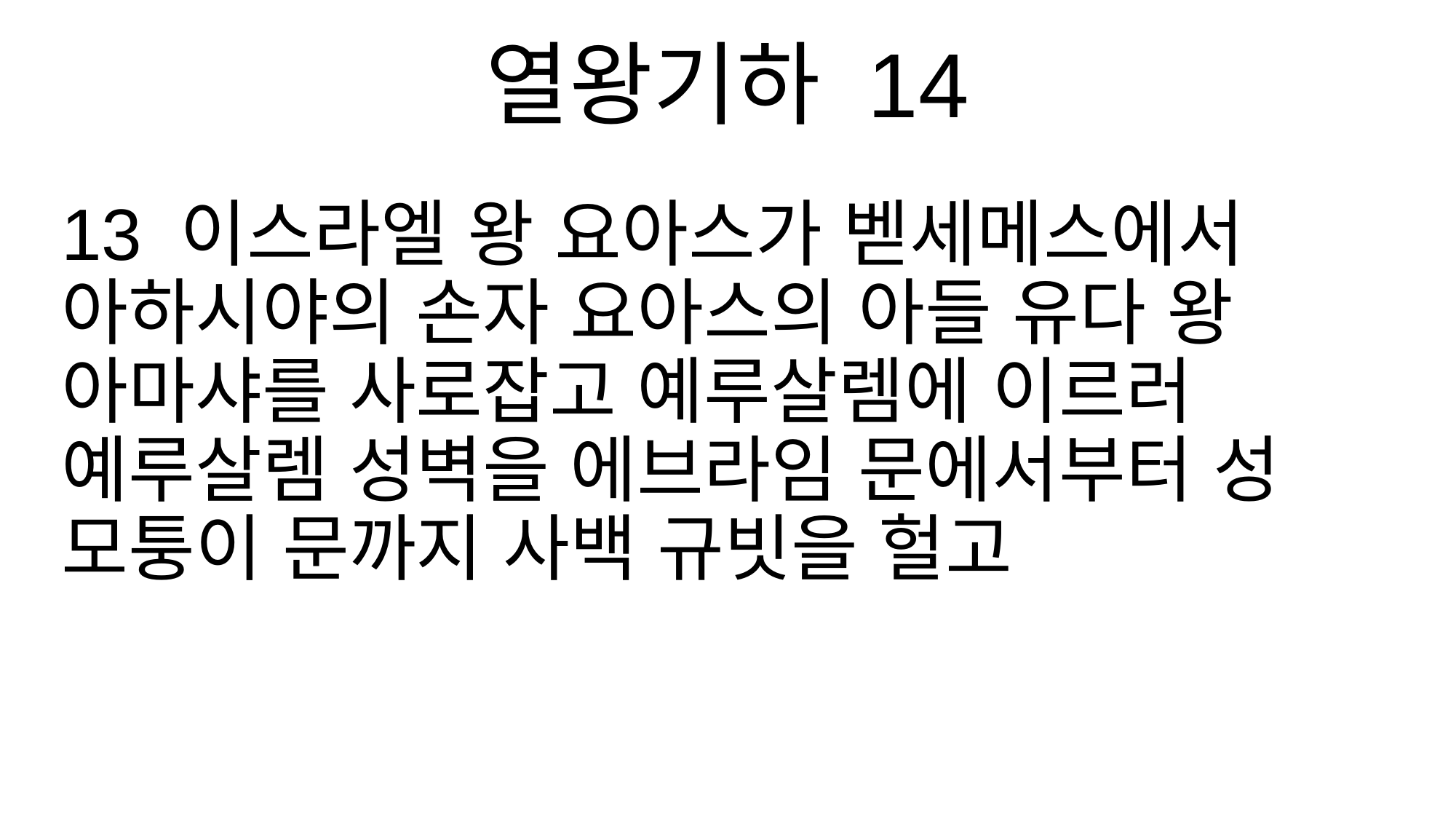

열왕기하 14
13 이스라엘 왕 요아스가 벧세메스에서 아하시야의 손자 요아스의 아들 유다 왕 아마샤를 사로잡고 예루살렘에 이르러 예루살렘 성벽을 에브라임 문에서부터 성 모퉁이 문까지 사백 규빗을 헐고